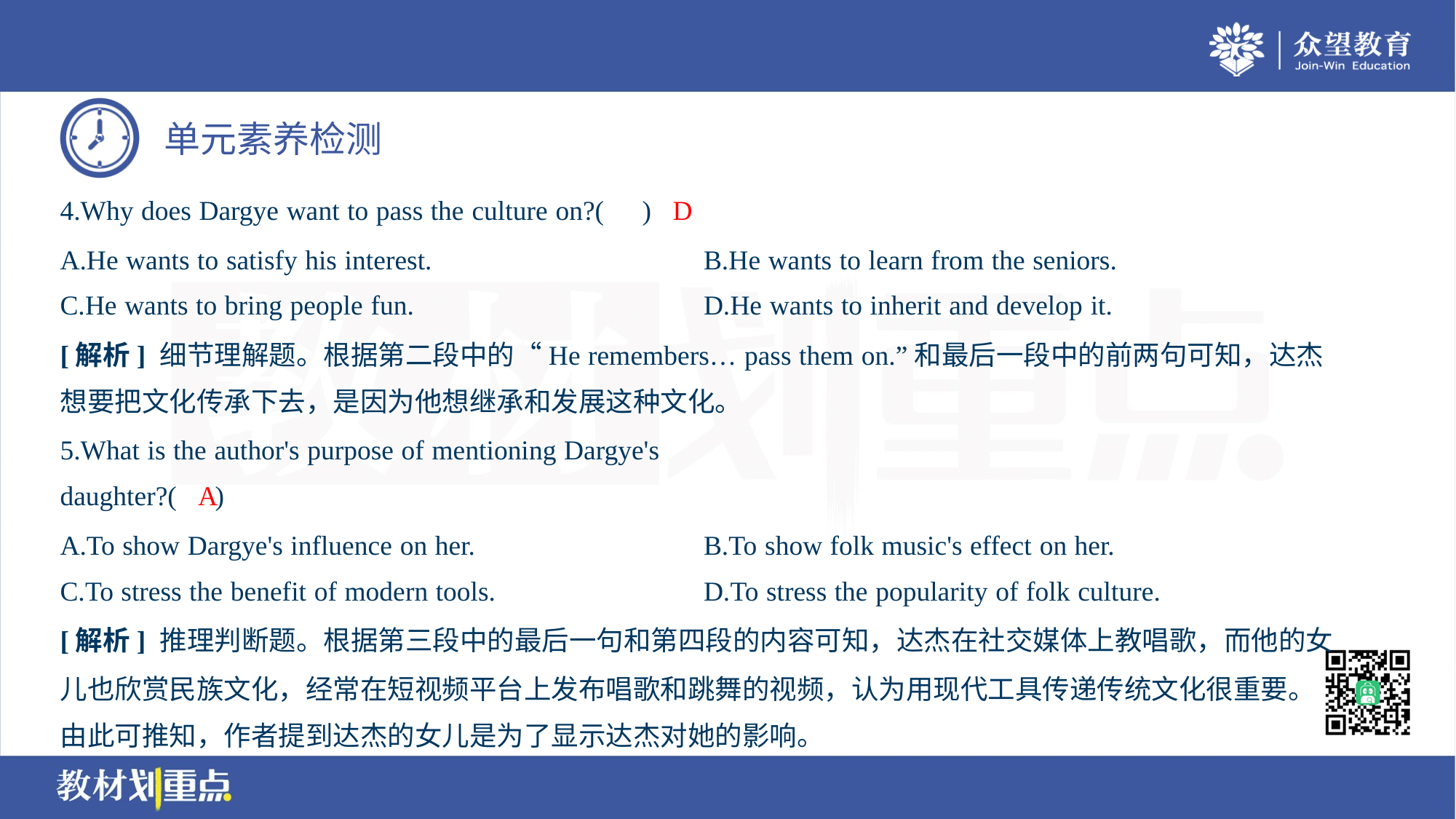

D
4.Why does Dargye want to pass the culture on?(     )
A.He wants to satisfy his interest.	B.He wants to learn from the seniors.
C.He wants to bring people fun.	D.He wants to inherit and develop it.
[解析] 细节理解题。根据第二段中的“He remembers… pass them on.”和最后一段中的前两句可知，达杰
想要把文化传承下去，是因为他想继承和发展这种文化。
5.What is the author's purpose of mentioning Dargye's
daughter?(     )
A
A.To show Dargye's influence on her.	B.To show folk music's effect on her.
C.To stress the benefit of modern tools.	D.To stress the popularity of folk culture.
[解析] 推理判断题。根据第三段中的最后一句和第四段的内容可知，达杰在社交媒体上教唱歌，而他的女
儿也欣赏民族文化，经常在短视频平台上发布唱歌和跳舞的视频，认为用现代工具传递传统文化很重要。
由此可推知，作者提到达杰的女儿是为了显示达杰对她的影响。